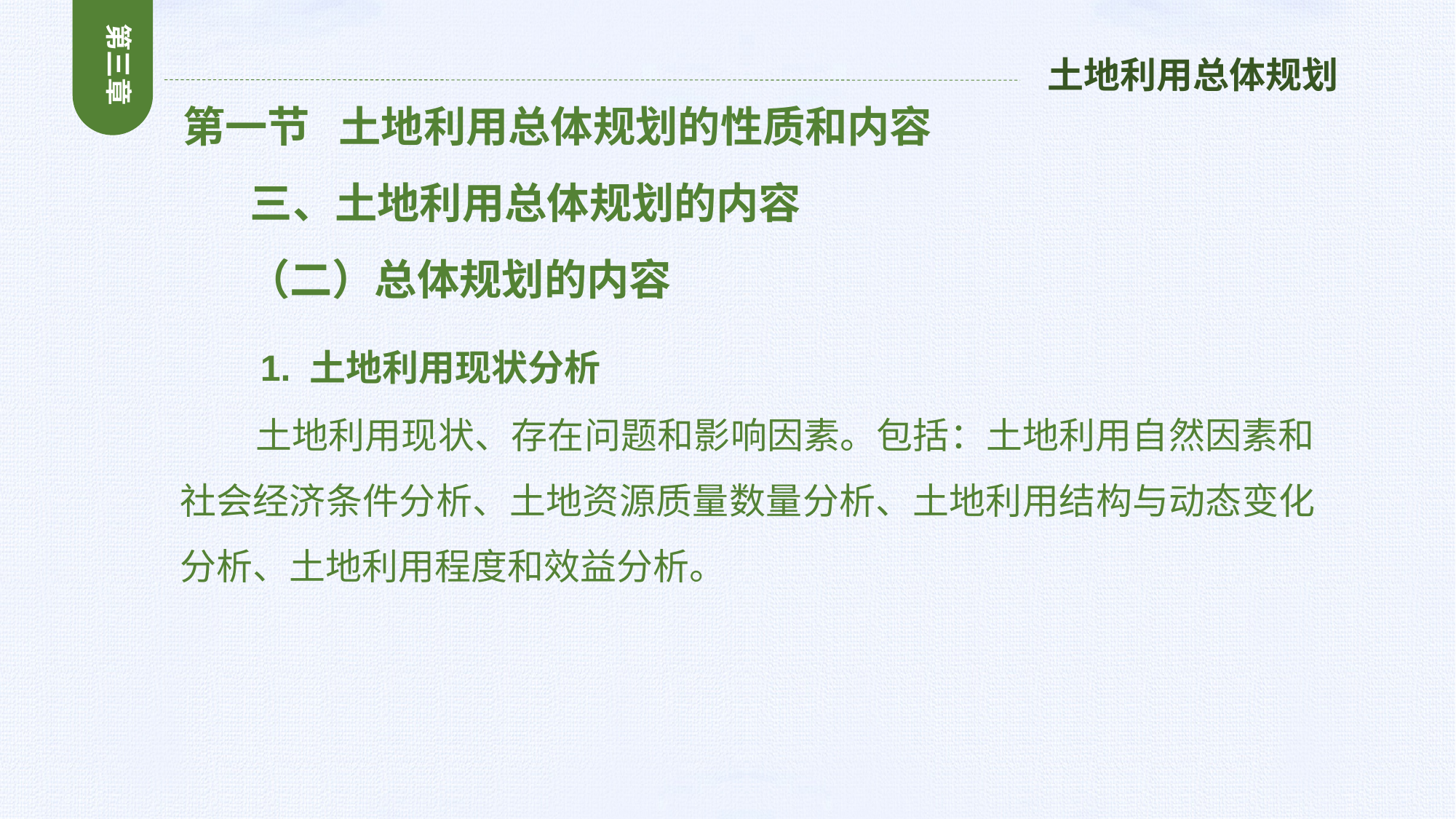

第三章
土地利用总体规划
 第一节   土地利用总体规划的性质和内容
        三、土地利用总体规划的内容
      （二）总体规划的内容
      1. 土地利用现状分析
        土地利用现状、存在问题和影响因素。包括：土地利用自然因素和社会经济条件分析、土地资源质量数量分析、土地利用结构与动态变化分析、土地利用程度和效益分析。